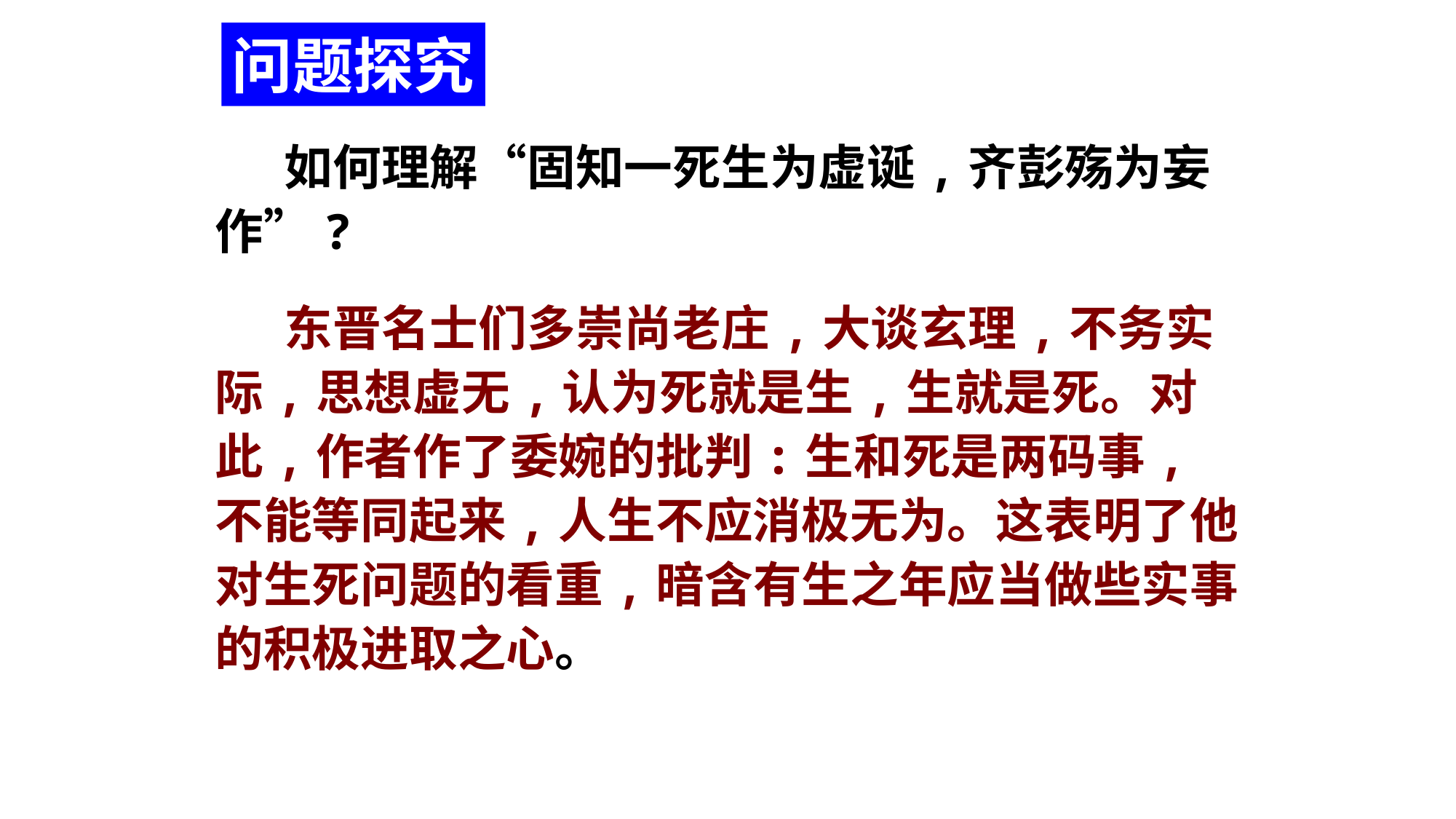

问题探究
  如何理解“固知一死生为虚诞,齐彭殇为妄作”?

  东晋名士们多崇尚老庄,大谈玄理,不务实际,思想虚无,认为死就是生,生就是死。对此,作者作了委婉的批判:生和死是两码事,不能等同起来,人生不应消极无为。这表明了他对生死问题的看重,暗含有生之年应当做些实事的积极进取之心。